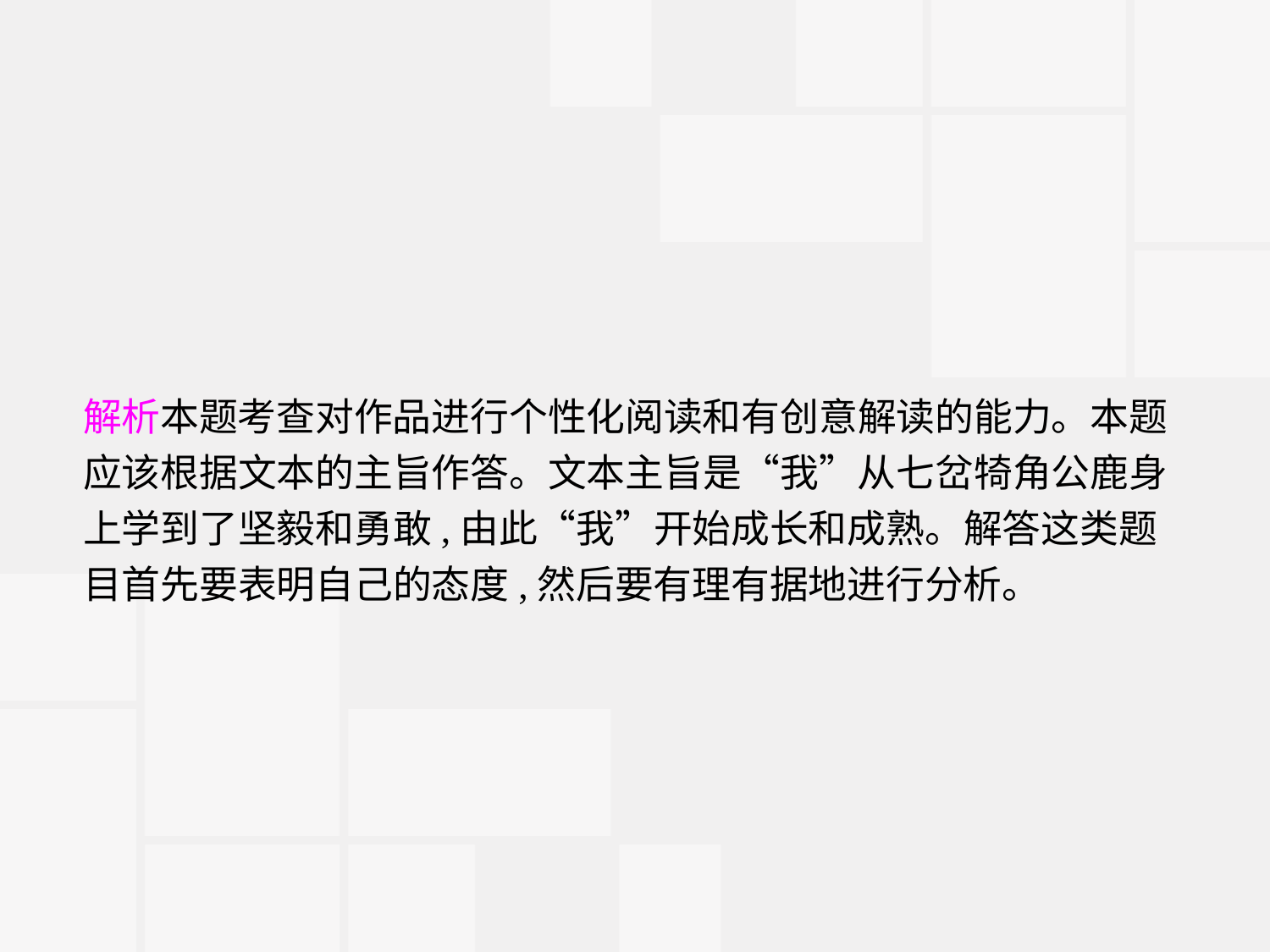

解析本题考查对作品进行个性化阅读和有创意解读的能力。本题应该根据文本的主旨作答。文本主旨是“我”从七岔犄角公鹿身上学到了坚毅和勇敢,由此“我”开始成长和成熟。解答这类题目首先要表明自己的态度,然后要有理有据地进行分析。